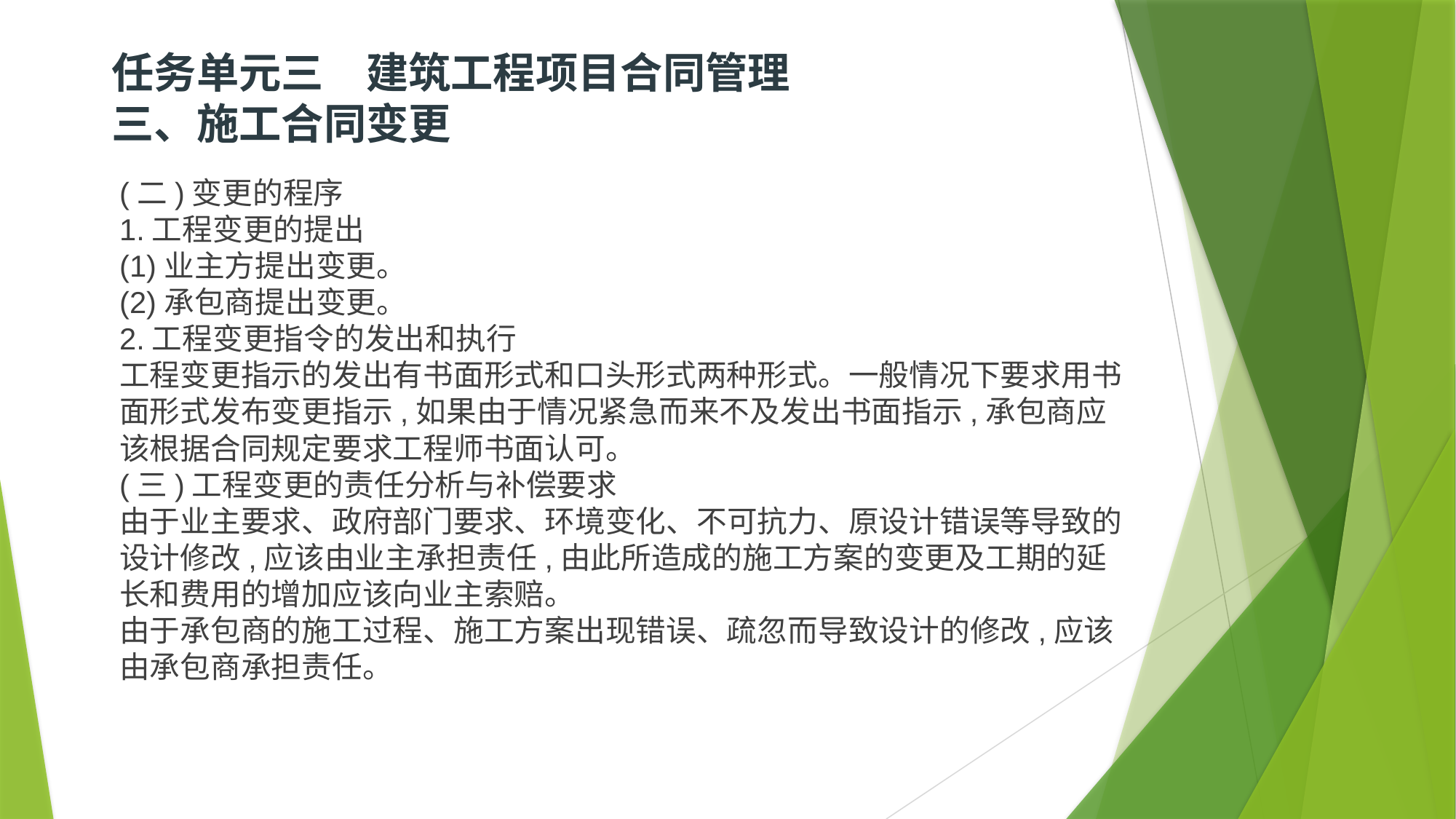

# 任务单元三　建筑工程项目合同管理  三、施工合同变更
(二)变更的程序
1.工程变更的提出
(1)业主方提出变更。
(2)承包商提出变更。
2.工程变更指令的发出和执行
工程变更指示的发出有书面形式和口头形式两种形式。一般情况下要求用书面形式发布变更指示,如果由于情况紧急而来不及发出书面指示,承包商应该根据合同规定要求工程师书面认可。
(三)工程变更的责任分析与补偿要求
由于业主要求、政府部门要求、环境变化、不可抗力、原设计错误等导致的设计修改,应该由业主承担责任,由此所造成的施工方案的变更及工期的延长和费用的增加应该向业主索赔。
由于承包商的施工过程、施工方案出现错误、疏忽而导致设计的修改,应该由承包商承担责任。